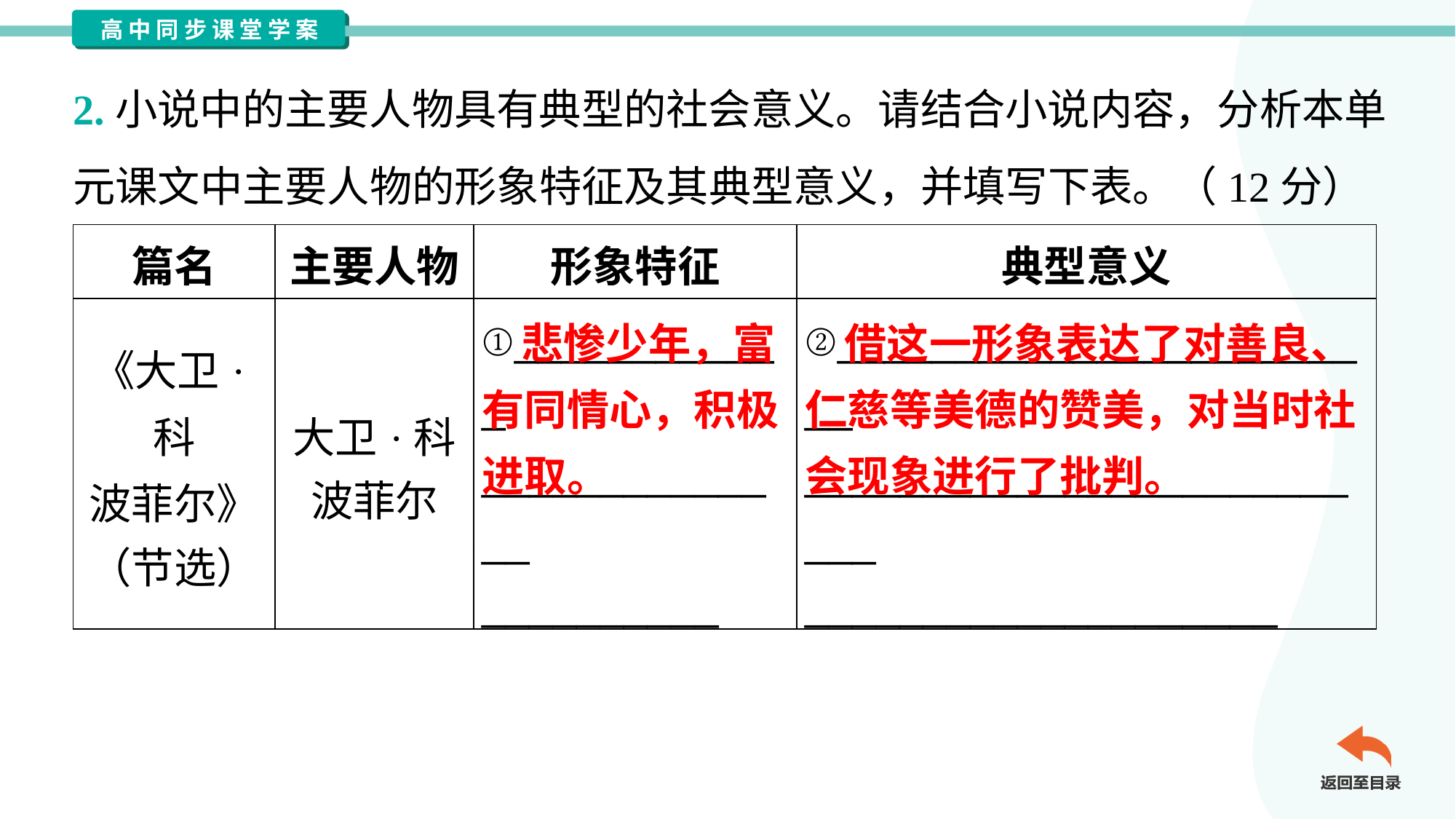

2.小说中的主要人物具有典型的社会意义。请结合小说内容，分析本单
元课文中主要人物的形象特征及其典型意义，并填写下表。（12分）
| 篇名 | 主要人物 | 形象特征 | 典型意义 |
| --- | --- | --- | --- |
| 《大卫·科 波菲尔》 （节选） | 大卫·科 波菲尔 | ①\_\_\_\_\_\_\_\_\_\_\_\_ \_\_\_\_\_\_\_\_\_\_\_\_\_\_ \_\_\_\_\_\_\_\_\_\_ | ②\_\_\_\_\_\_\_\_\_\_\_\_\_\_\_\_\_\_\_\_\_\_\_\_ \_\_\_\_\_\_\_\_\_\_\_\_\_\_\_\_\_\_\_\_\_\_\_\_\_\_ \_\_\_\_\_\_\_\_\_\_\_\_\_\_\_\_\_\_\_\_ |
   悲惨少年，富有同情心，积极进取。
   借这一形象表达了对善良、仁慈等美德的赞美，对当时社会现象进行了批判。